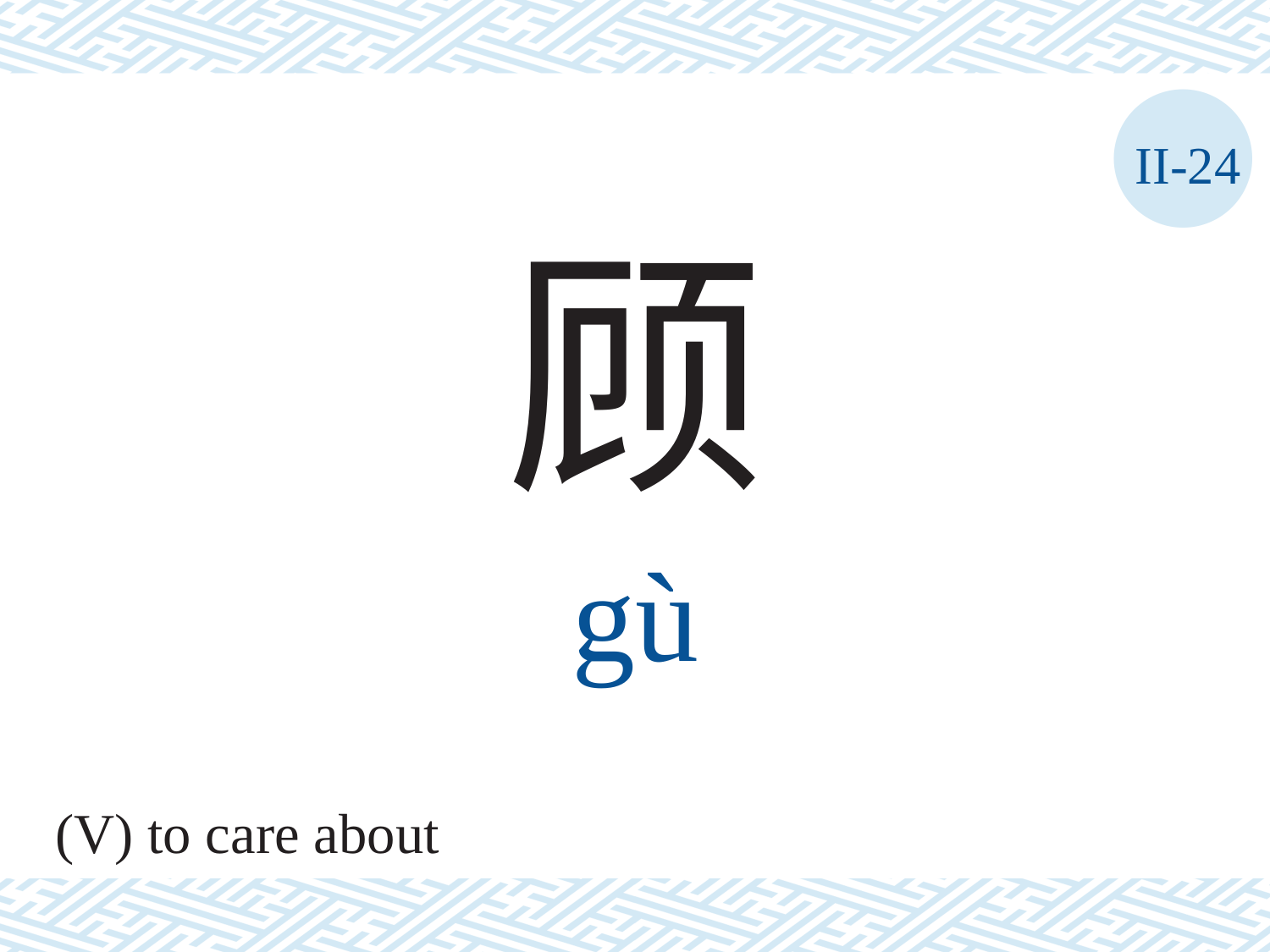

II-24
顾
gù
(V) to care about